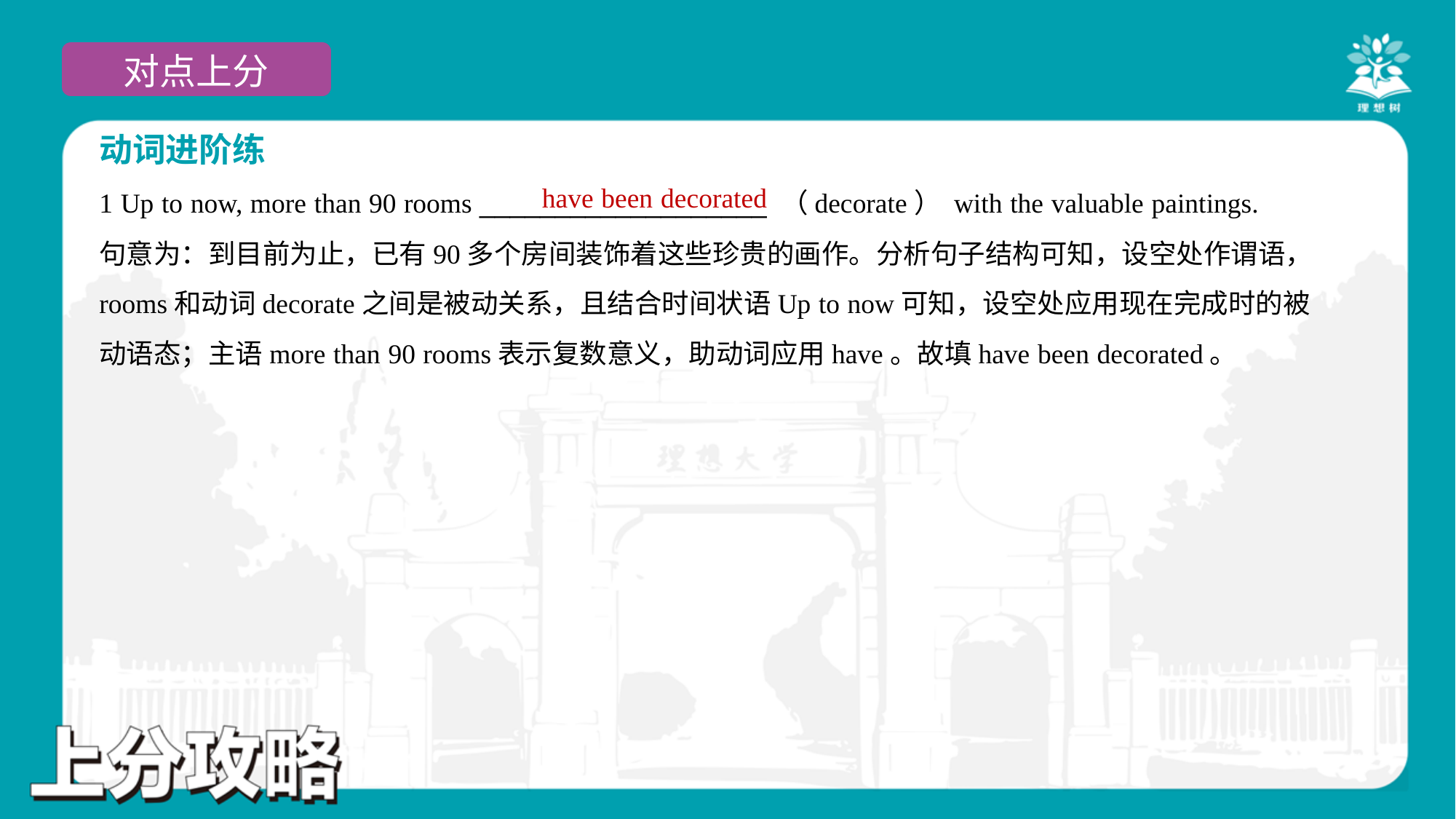

动词进阶练
have been decorated
1 Up to now, more than 90 rooms ___________________ （decorate） with the valuable paintings.
句意为：到目前为止，已有90多个房间装饰着这些珍贵的画作。分析句子结构可知，设空处作谓语，
rooms和动词decorate之间是被动关系，且结合时间状语Up to now可知，设空处应用现在完成时的被
动语态；主语more than 90 rooms表示复数意义，助动词应用have。故填have been decorated。